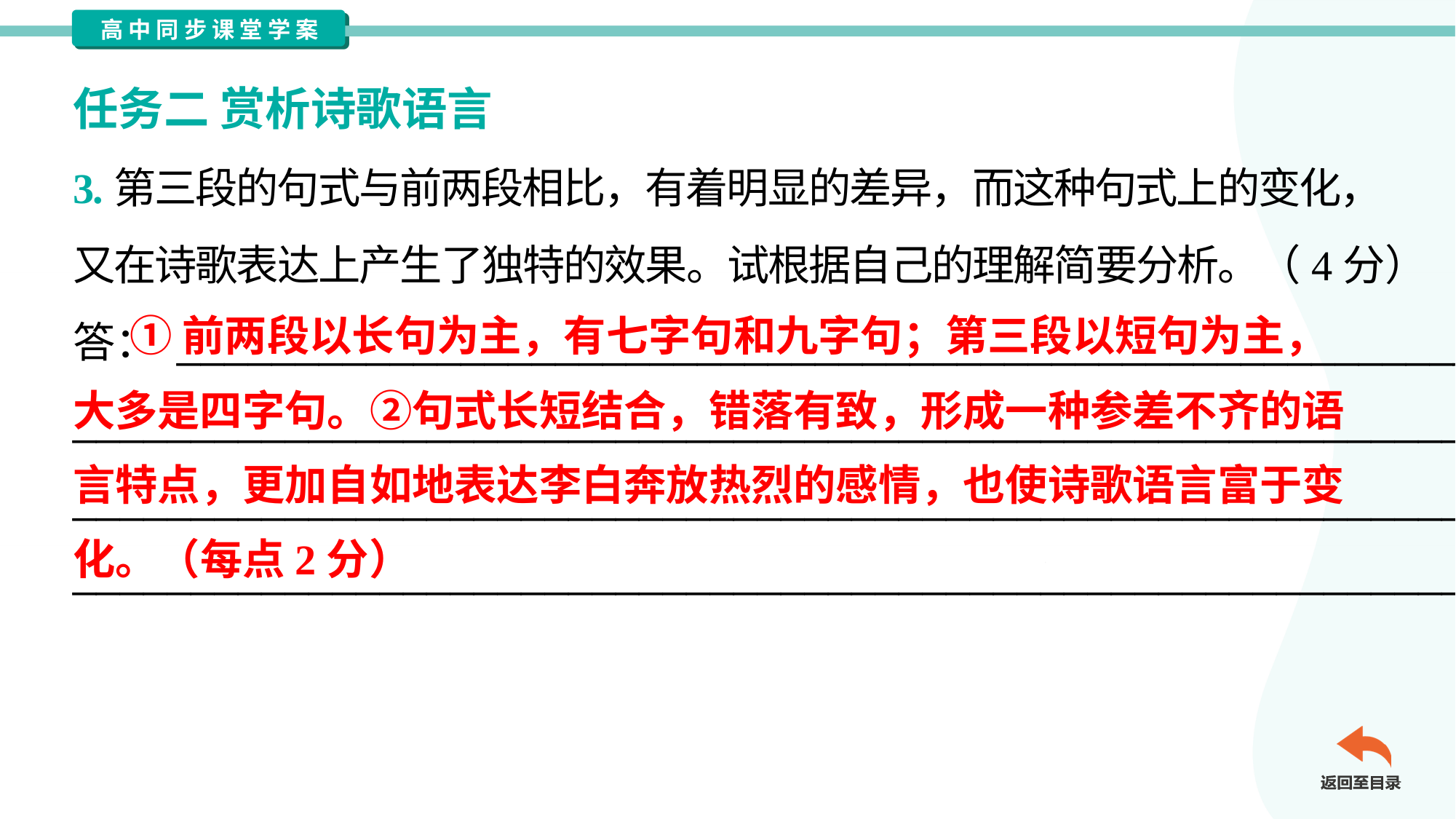

任务二 赏析诗歌语言
3.第三段的句式与前两段相比，有着明显的差异，而这种句式上的变化，
又在诗歌表达上产生了独特的效果。试根据自己的理解简要分析。（4分）
答： ________________________________________________________
_____________________________________________________________
_____________________________________________________________
_____________________________________________________________
      ①前两段以长句为主，有七字句和九字句；第三段以短句为主，
大多是四字句。②句式长短结合，错落有致，形成一种参差不齐的语
言特点，更加自如地表达李白奔放热烈的感情，也使诗歌语言富于变
化。（每点2分）